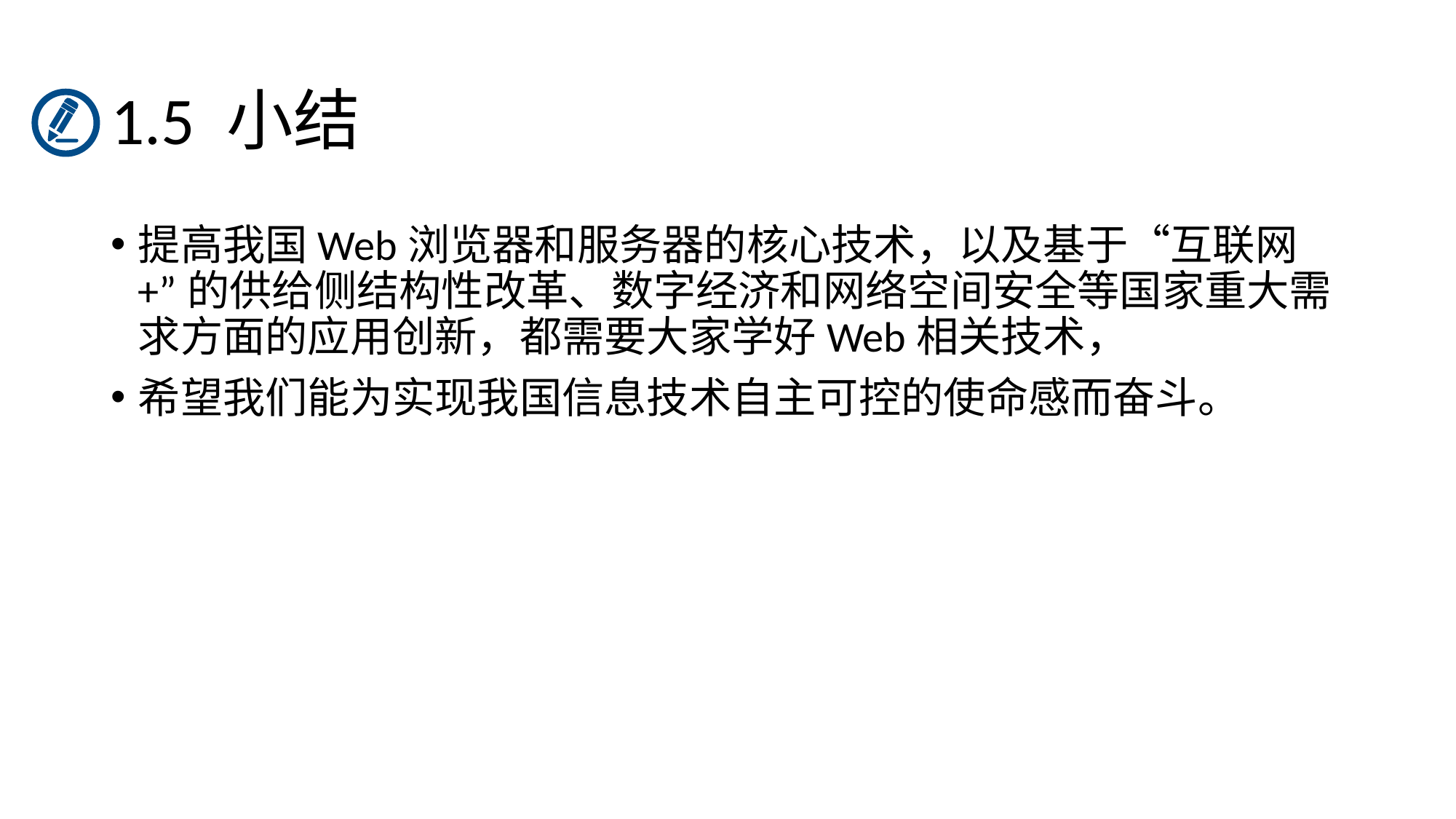

# 1.5 小结

提高我国Web浏览器和服务器的核心技术，以及基于“互联网+”的供给侧结构性改革、数字经济和网络空间安全等国家重大需求方面的应用创新，都需要大家学好Web相关技术，
希望我们能为实现我国信息技术自主可控的使命感而奋斗。